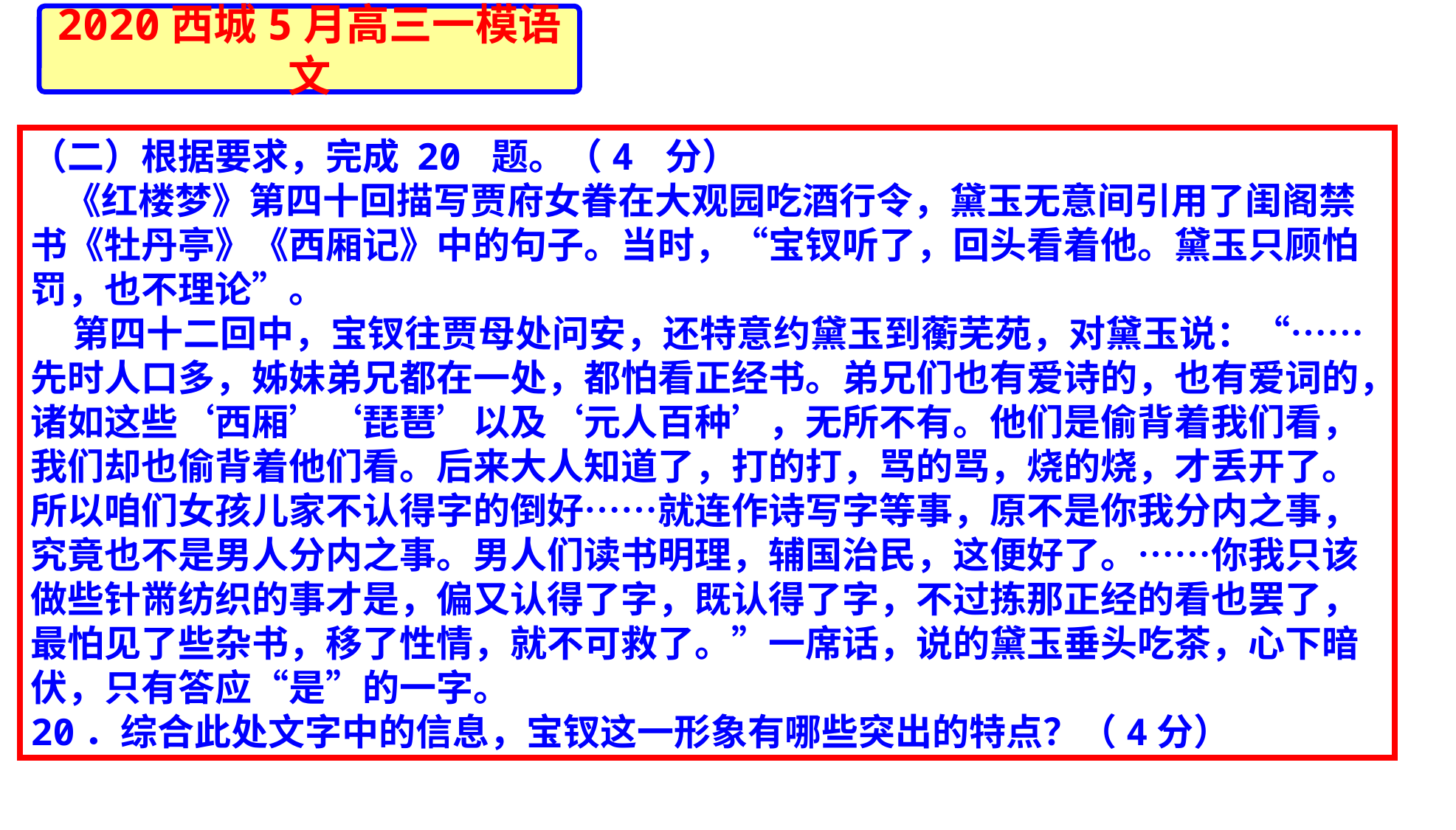

2020西城5月高三一模语文
（二）根据要求，完成 20 题。（4 分）
   《红楼梦》第四十回描写贾府女眷在大观园吃酒行令，黛玉无意间引用了闺阁禁书《牡丹亭》《西厢记》中的句子。当时，“宝钗听了，回头看着他。黛玉只顾怕罚，也不理论”。
    第四十二回中，宝钗往贾母处问安，还特意约黛玉到蘅芜苑，对黛玉说：“……先时人口多，姊妹弟兄都在一处，都怕看正经书。弟兄们也有爱诗的，也有爱词的，诸如这些‘西厢’‘琵琶’以及‘元人百种’，无所不有。他们是偷背着我们看，我们却也偷背着他们看。后来大人知道了，打的打，骂的骂，烧的烧，才丢开了。所以咱们女孩儿家不认得字的倒好……就连作诗写字等事，原不是你我分内之事，究竟也不是男人分内之事。男人们读书明理，辅国治民，这便好了。……你我只该做些针黹纺织的事才是，偏又认得了字，既认得了字，不过拣那正经的看也罢了，最怕见了些杂书，移了性情，就不可救了。”一席话，说的黛玉垂头吃茶，心下暗伏，只有答应“是”的一字。
20．综合此处文字中的信息，宝钗这一形象有哪些突出的特点？（4分）